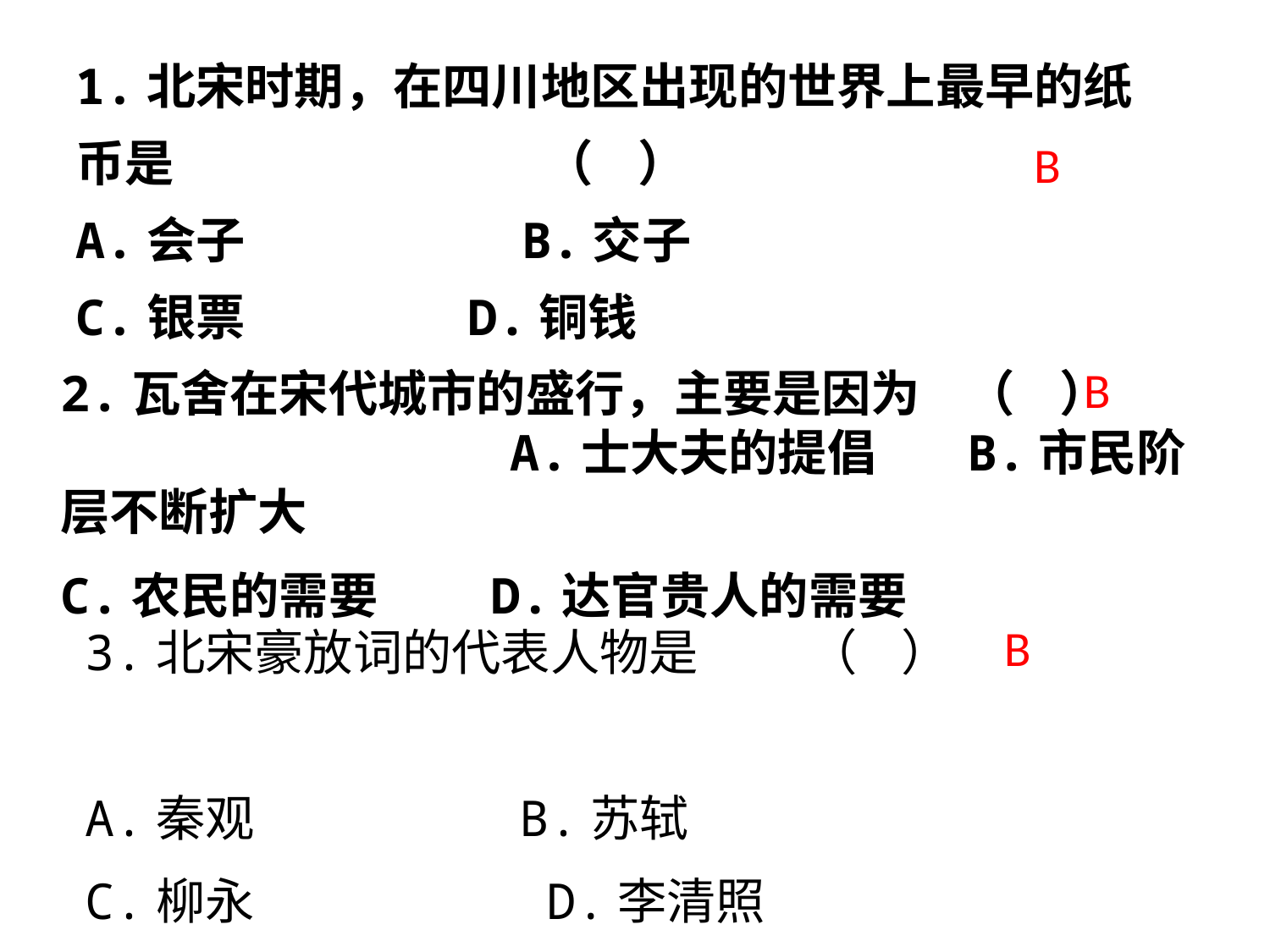

1.北宋时期，在四川地区出现的世界上最早的纸币是                                 （    ）
A.会子　　　　      B.交子
C.银票　　          D.铜钱

B
B
2.瓦舍在宋代城市的盛行，主要是因为    （    ）                                               A.士大夫的提倡       B.市民阶层不断扩大
C.农民的需要         D.达官贵人的需要
3.北宋豪放词的代表人物是          （    ）
A.秦观　　              B.苏轼
C.柳永　　　            D.李清照
B